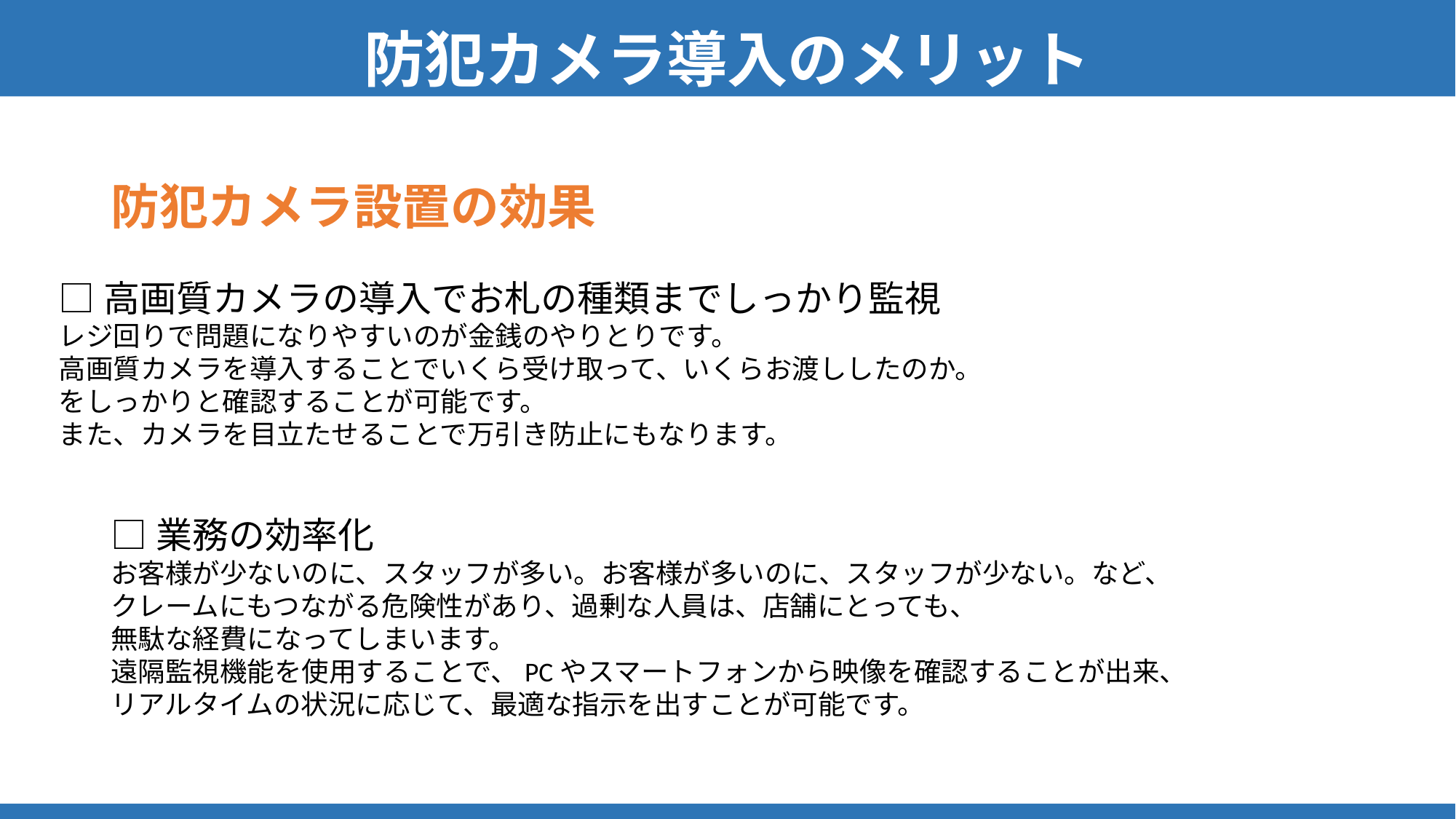

防犯カメラ導入のメリット
防犯カメラ設置の効果
□高画質カメラの導入でお札の種類までしっかり監視
レジ回りで問題になりやすいのが金銭のやりとりです。
高画質カメラを導入することでいくら受け取って、いくらお渡ししたのか。
をしっかりと確認することが可能です。
また、カメラを目立たせることで万引き防止にもなります。

□業務の効率化
お客様が少ないのに、スタッフが多い。お客様が多いのに、スタッフが少ない。など、
クレームにもつながる危険性があり、過剰な人員は、店舗にとっても、
無駄な経費になってしまいます。
遠隔監視機能を使用することで、PCやスマートフォンから映像を確認することが出来、
リアルタイムの状況に応じて、最適な指示を出すことが可能です。